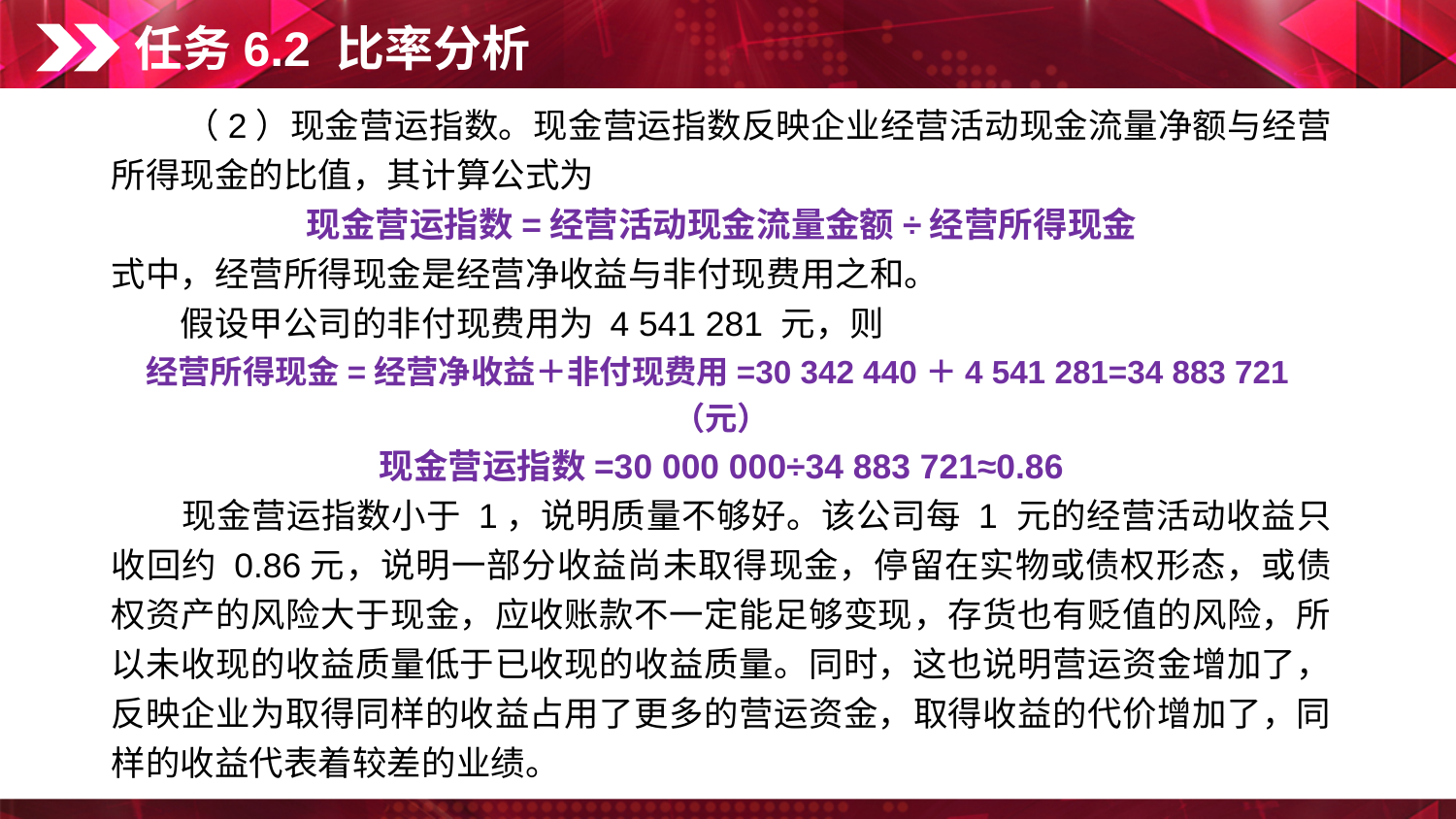

任务6.2 比率分析

　　（2）现金营运指数。现金营运指数反映企业经营活动现金流量净额与经营所得现金的比值，其计算公式为
现金营运指数=经营活动现金流量金额÷经营所得现金
式中，经营所得现金是经营净收益与非付现费用之和。
　　假设甲公司的非付现费用为 4 541 281 元，则
经营所得现金=经营净收益＋非付现费用=30 342 440＋4 541 281=34 883 721（元）
现金营运指数=30 000 000÷34 883 721≈0.86
　　现金营运指数小于 1，说明质量不够好。该公司每 1 元的经营活动收益只收回约 0.86元，说明一部分收益尚未取得现金，停留在实物或债权形态，或债权资产的风险大于现金，应收账款不一定能足够变现，存货也有贬值的风险，所以未收现的收益质量低于已收现的收益质量。同时，这也说明营运资金增加了，反映企业为取得同样的收益占用了更多的营运资金，取得收益的代价增加了，同样的收益代表着较差的业绩。